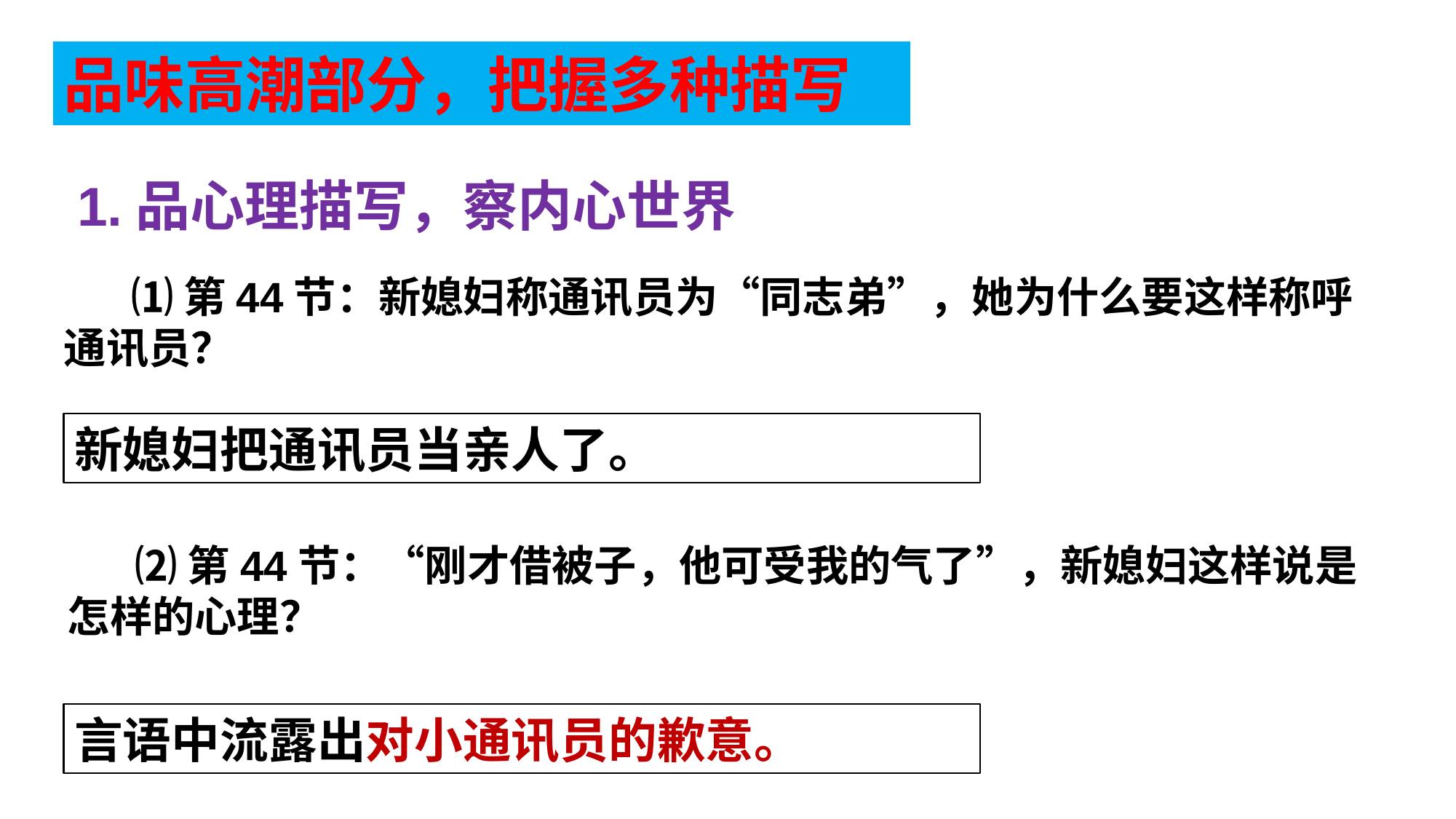

品味高潮部分，把握多种描写
1.品心理描写，察内心世界
       ⑴第44节：新媳妇称通讯员为“同志弟”，她为什么要这样称呼通讯员？
新媳妇把通讯员当亲人了。
       ⑵第44节：“刚才借被子，他可受我的气了”，新媳妇这样说是怎样的心理？
言语中流露出对小通讯员的歉意。